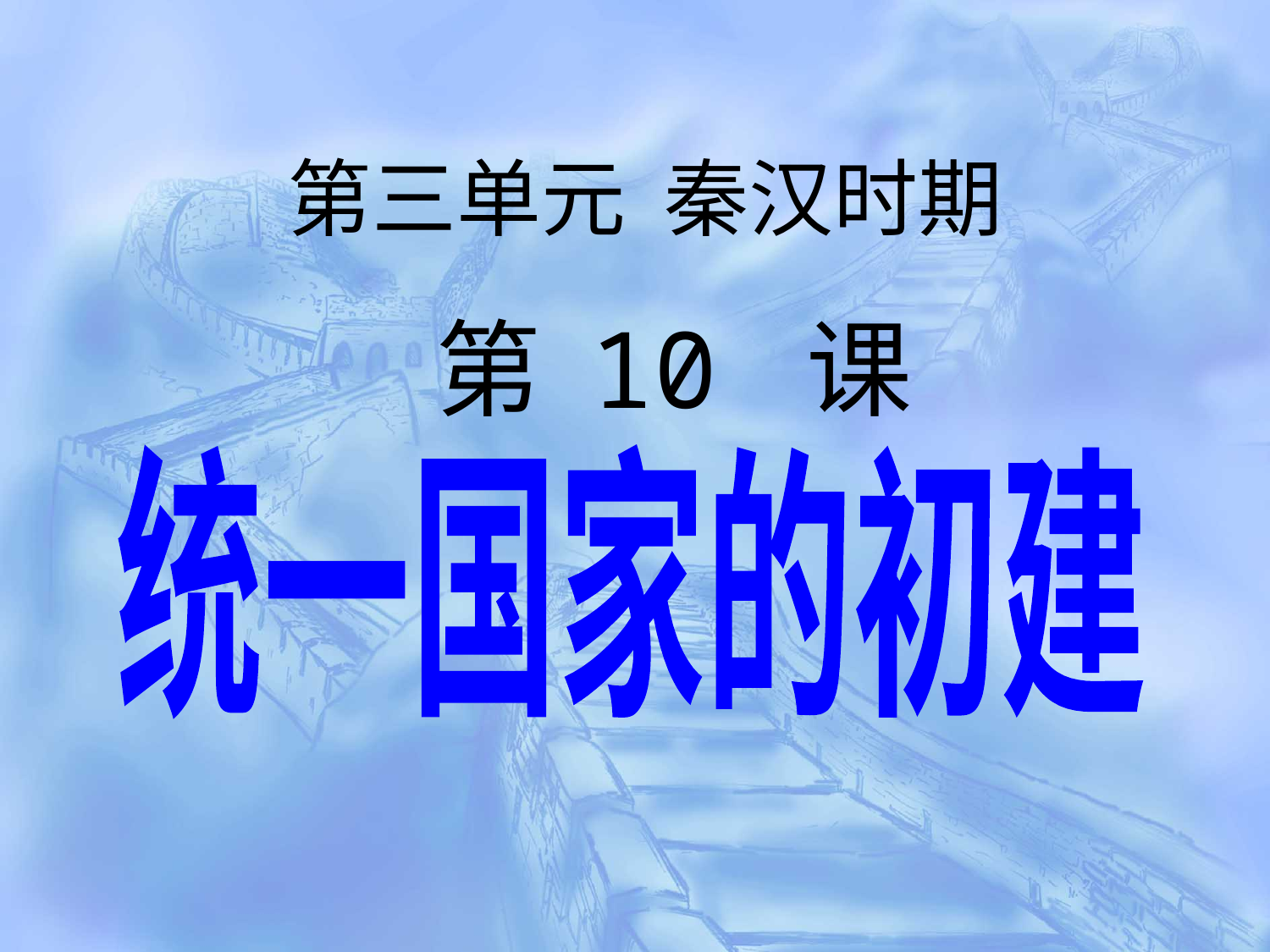

# 第三单元  秦汉时期
第 10 课
 统一国家的初建